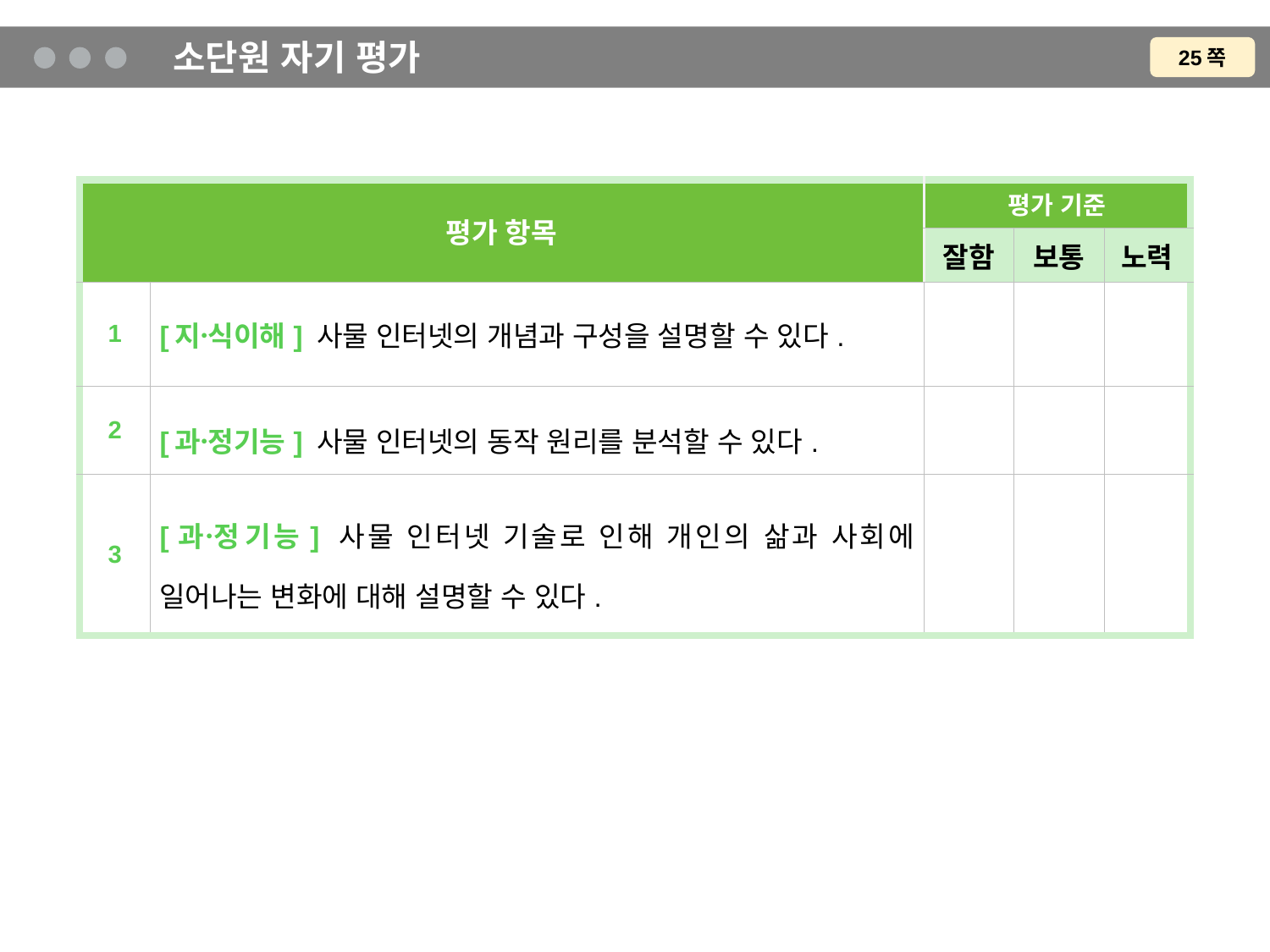

# 소단원 자기 평가
25쪽
| 평가 항목 |  | 평가 기준 |  |  |
| --- | --- | --- | --- | --- |
|  |  | 잘함 | 보통 | 노력 |
| 1 | [지식〮이해] 사물 인터넷의 개념과 구성을 설명할 수 있다. |  |  |  |
| 2 | [과정〮기능] 사물 인터넷의 동작 원리를 분석할 수 있다. |  |  |  |
| 3 | [과정〮기능] 사물 인터넷 기술로 인해 개인의 삶과 사회에 일어나는 변화에 대해 설명할 수 있다. |  |  |  |